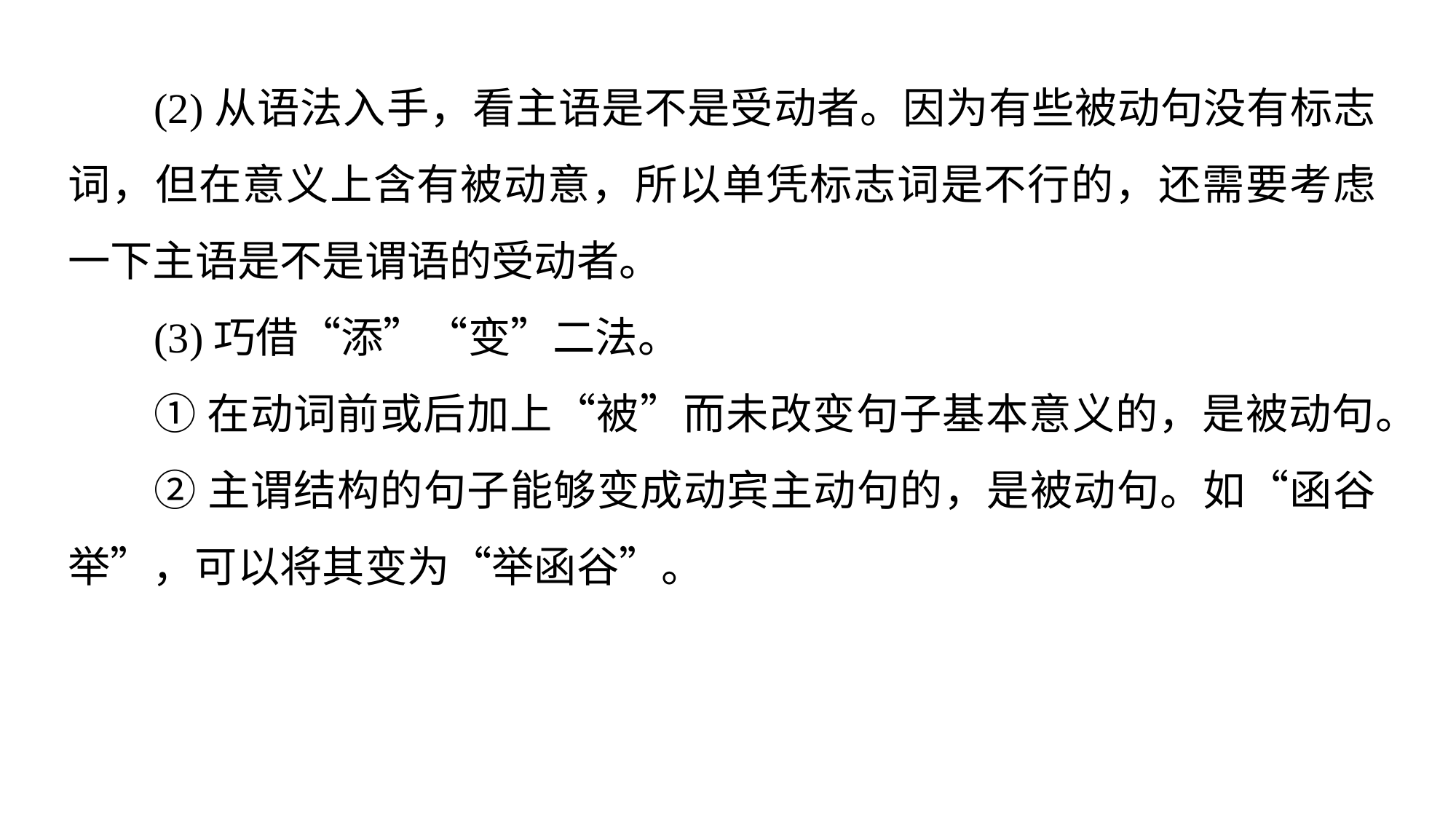

(2)从语法入手，看主语是不是受动者。因为有些被动句没有标志词，但在意义上含有被动意，所以单凭标志词是不行的，还需要考虑一下主语是不是谓语的受动者。
(3)巧借“添”“变”二法。
①在动词前或后加上“被”而未改变句子基本意义的，是被动句。
②主谓结构的句子能够变成动宾主动句的，是被动句。如“函谷举”，可以将其变为“举函谷”。